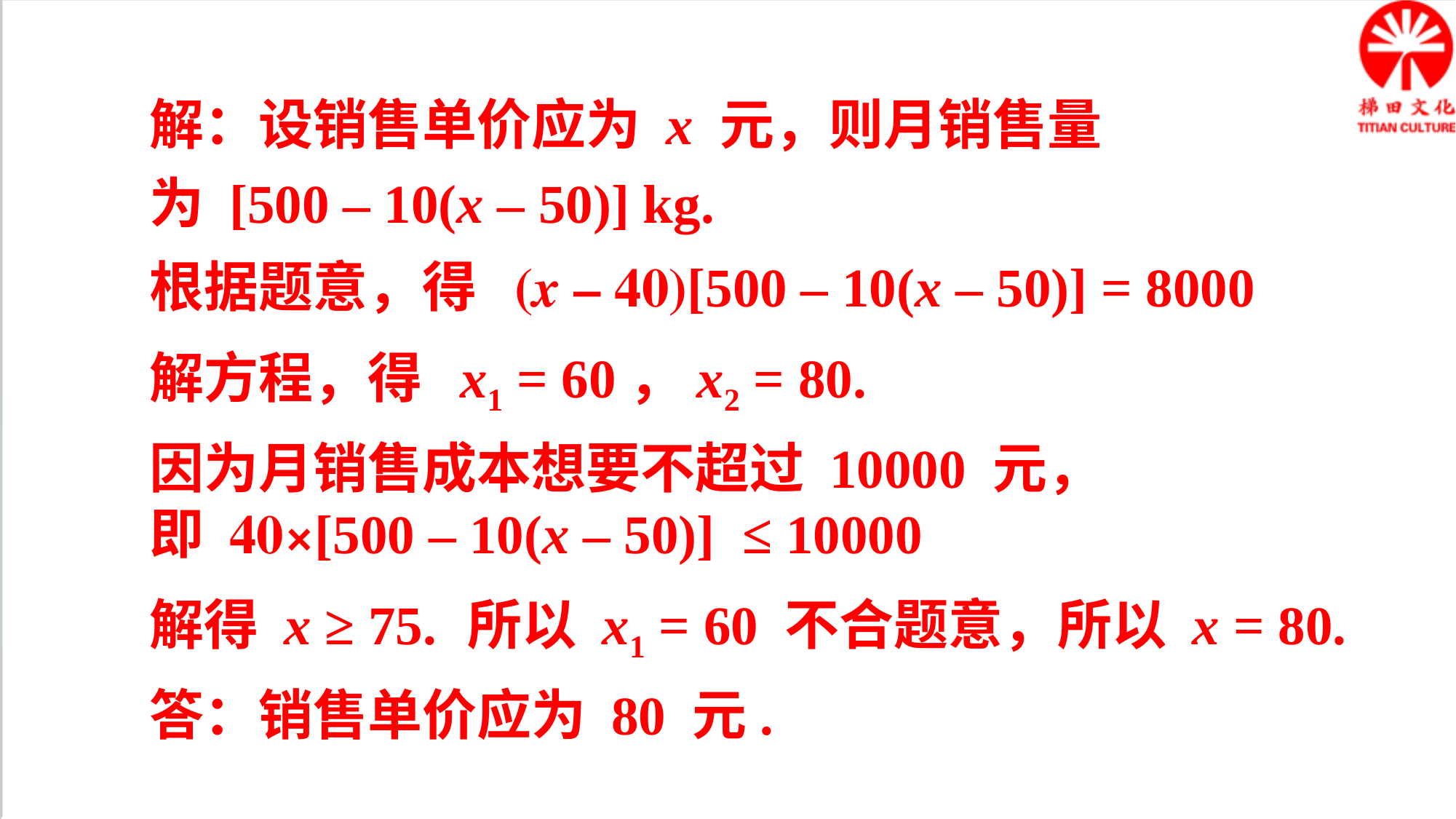

解：设销售单价应为 x 元，则月销售量为 [500 – 10(x – 50)] kg.
根据题意，得  (x – 40)[500 – 10(x – 50)] = 8000
解方程，得  x1 = 60，x2 = 80.
因为月销售成本想要不超过 10000 元，即 40×[500 – 10(x – 50)]  ≤ 10000
解得 x ≥ 75.
所以 x1 = 60 不合题意，所以 x = 80.
答：销售单价应为 80 元.